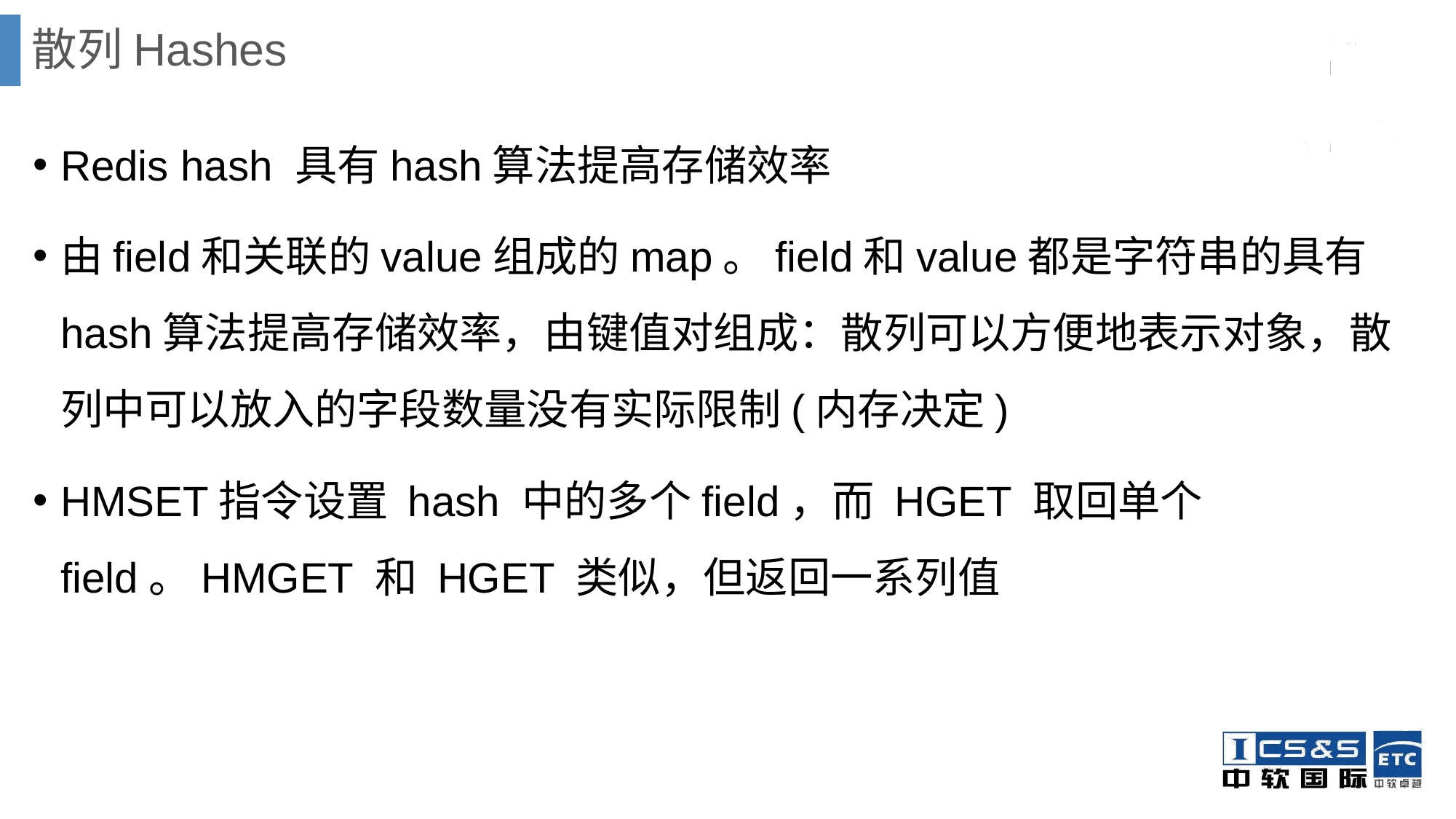

# 散列Hashes
Redis hash 具有hash算法提高存储效率
由field和关联的value组成的map。field和value都是字符串的具有hash算法提高存储效率，由键值对组成：散列可以方便地表示对象，散列中可以放入的字段数量没有实际限制(内存决定)
HMSET指令设置 hash 中的多个field，而 HGET 取回单个field。HMGET 和 HGET 类似，但返回一系列值